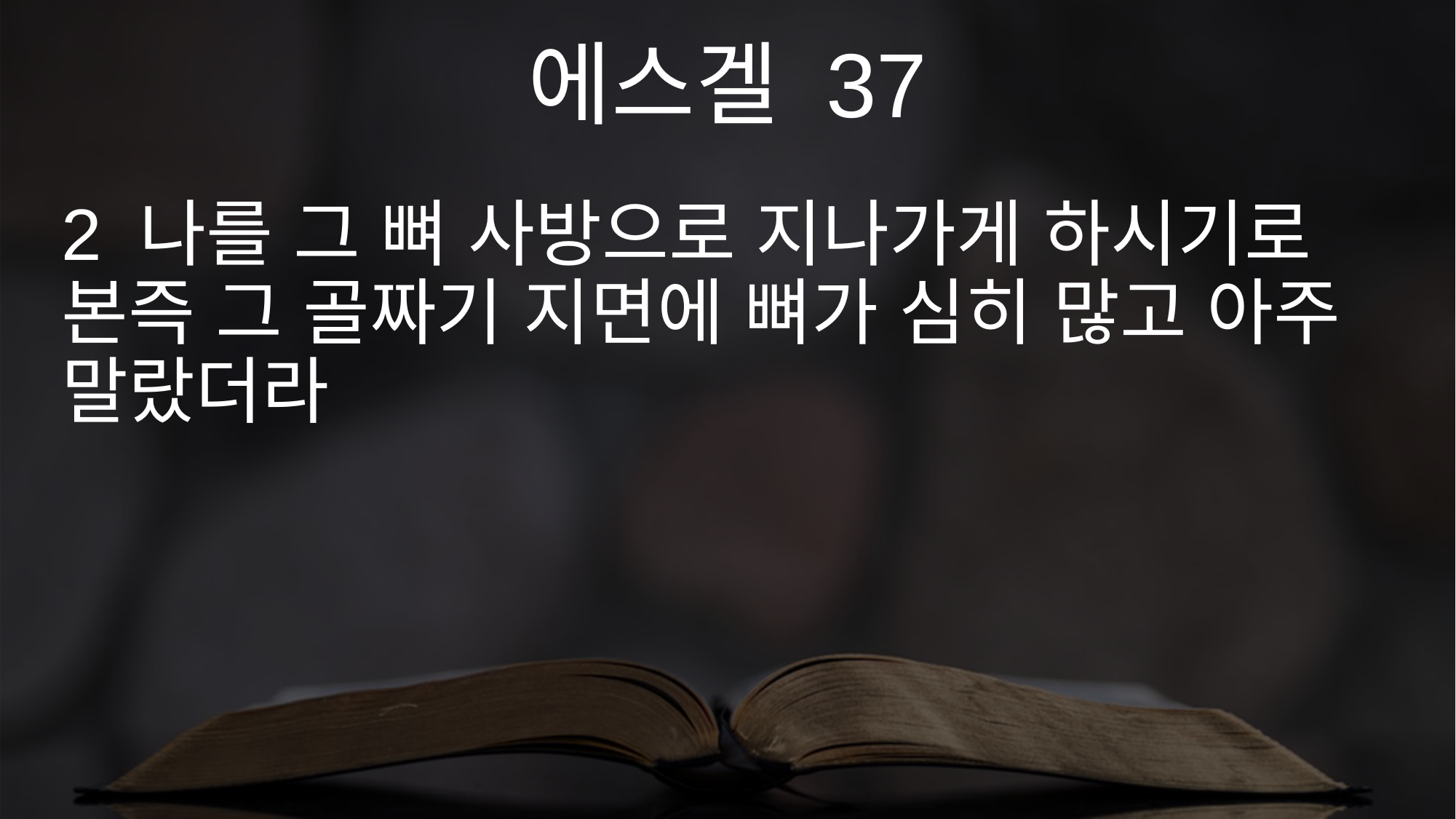

에스겔 37
2 나를 그 뼈 사방으로 지나가게 하시기로 본즉 그 골짜기 지면에 뼈가 심히 많고 아주 말랐더라